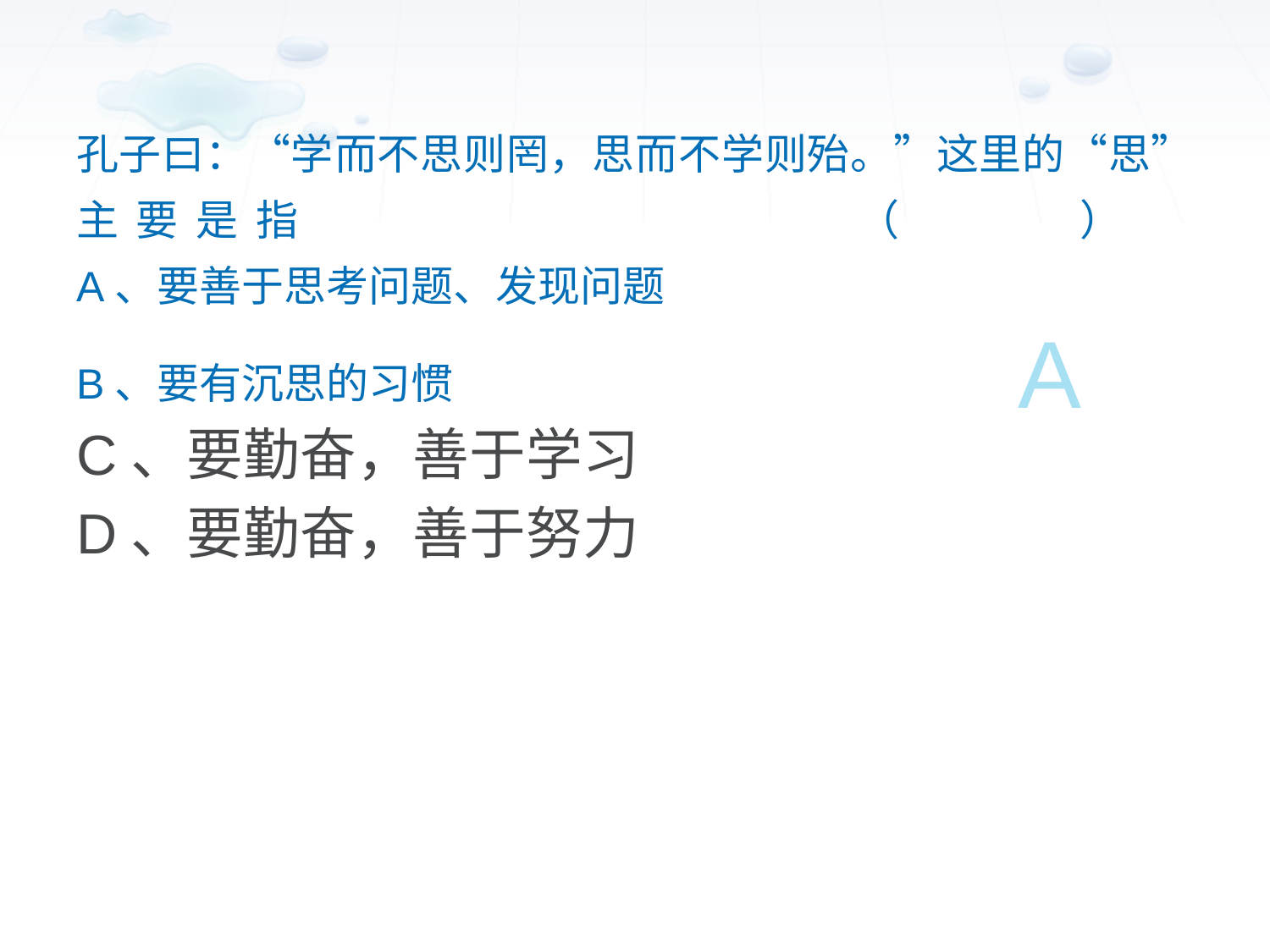

#
孔子曰：“学而不思则罔，思而不学则殆。”这里的“思”主要是指                    （      ）  
A、要善于思考问题、发现问题
B、要有沉思的习惯
A
C、要勤奋，善于学习
D、要勤奋，善于努力